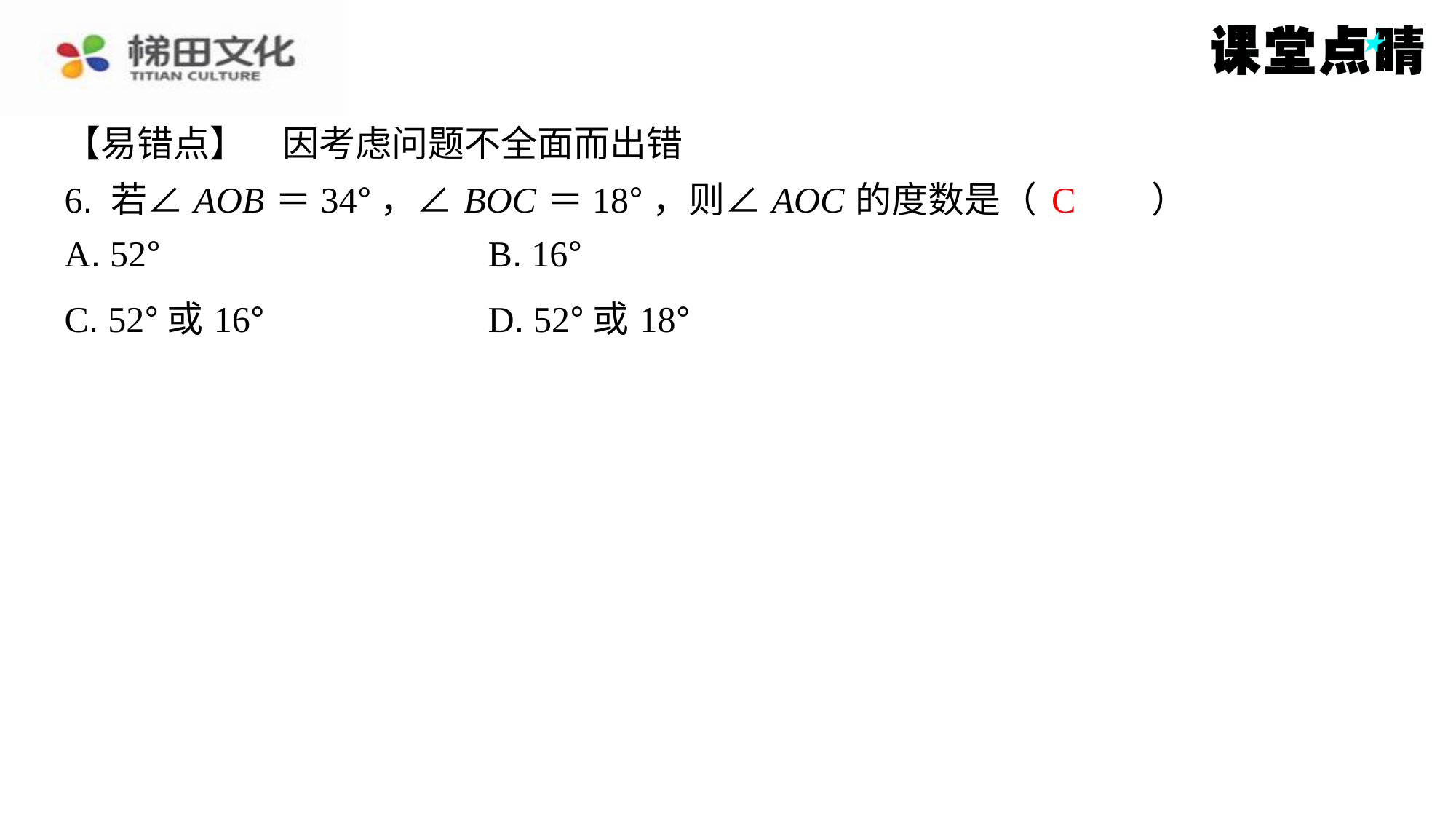

【易错点】　因考虑问题不全面而出错
6. 若∠ AOB ＝34°，∠ BOC ＝18°，则∠ AOC 的度数是（　C　）
C
| A. 52° | B. 16° |
| --- | --- |
| C. 52°或16° | D. 52°或18° |